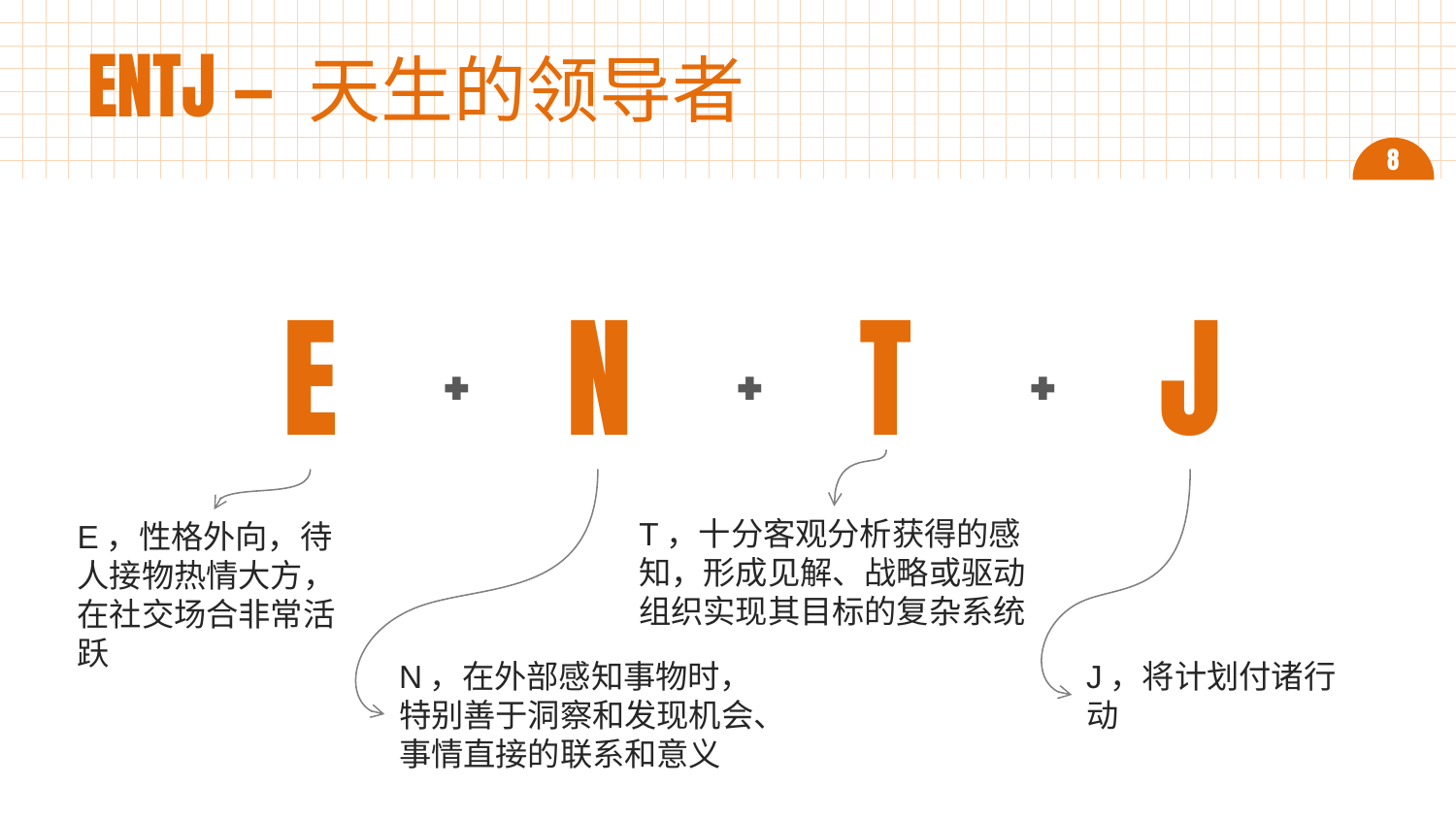

# ENTJ — 天生的领导者
8
E
N
T
J
+
+
+
T，十分客观分析获得的感知，形成见解、战略或驱动组织实现其目标的复杂系统
E，性格外向，待人接物热情大方，在社交场合非常活跃
N，在外部感知事物时，特别善于洞察和发现机会、事情直接的联系和意义
J，将计划付诸行动